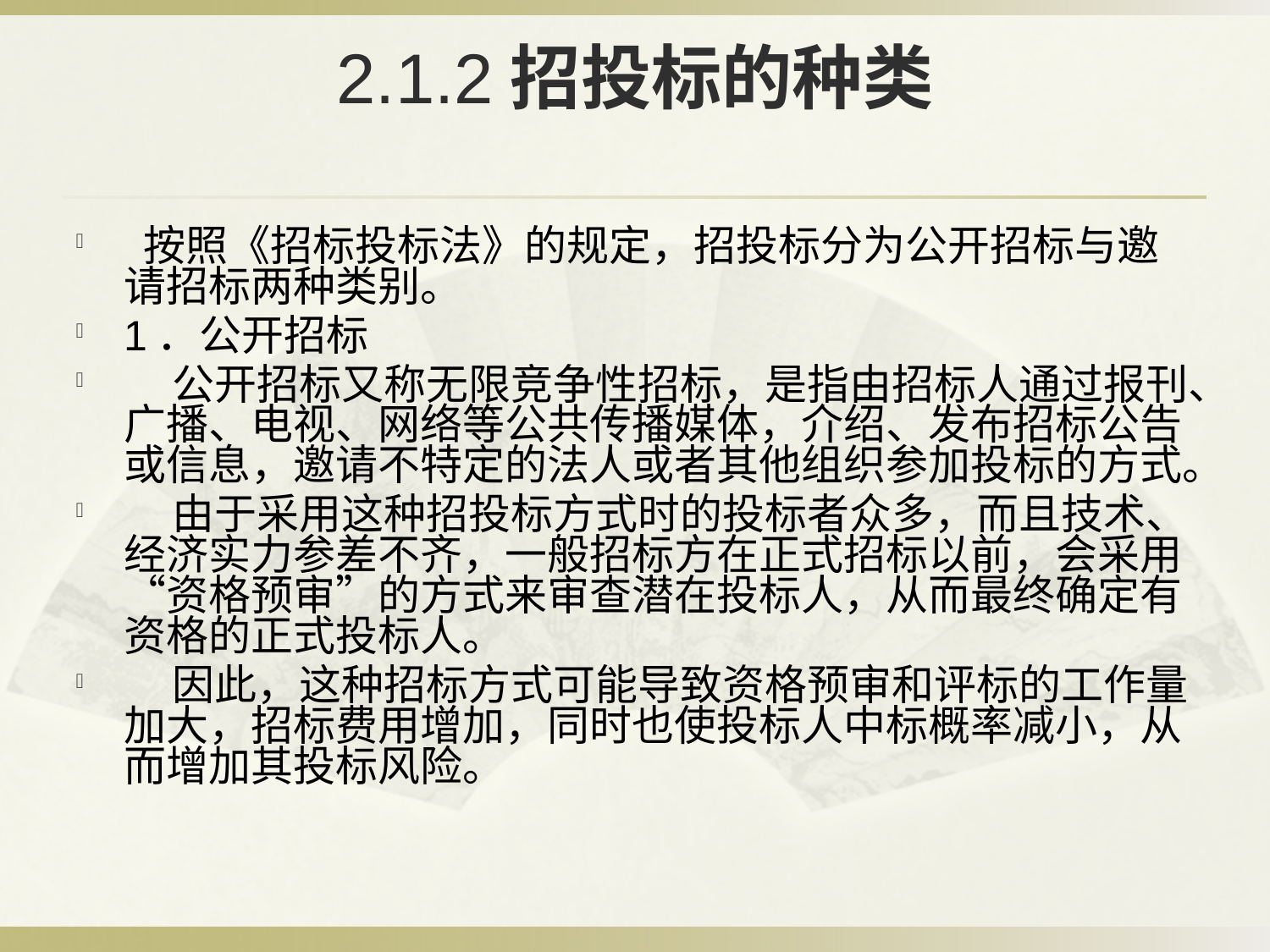

# 2.1.2招投标的种类
 按照《招标投标法》的规定，招投标分为公开招标与邀请招标两种类别。
1．公开招标
    公开招标又称无限竞争性招标，是指由招标人通过报刊、广播、电视、网络等公共传播媒体，介绍、发布招标公告或信息，邀请不特定的法人或者其他组织参加投标的方式。
    由于采用这种招投标方式时的投标者众多，而且技术、经济实力参差不齐，一般招标方在正式招标以前，会采用“资格预审”的方式来审查潜在投标人，从而最终确定有资格的正式投标人。
    因此，这种招标方式可能导致资格预审和评标的工作量加大，招标费用增加，同时也使投标人中标概率减小，从而增加其投标风险。